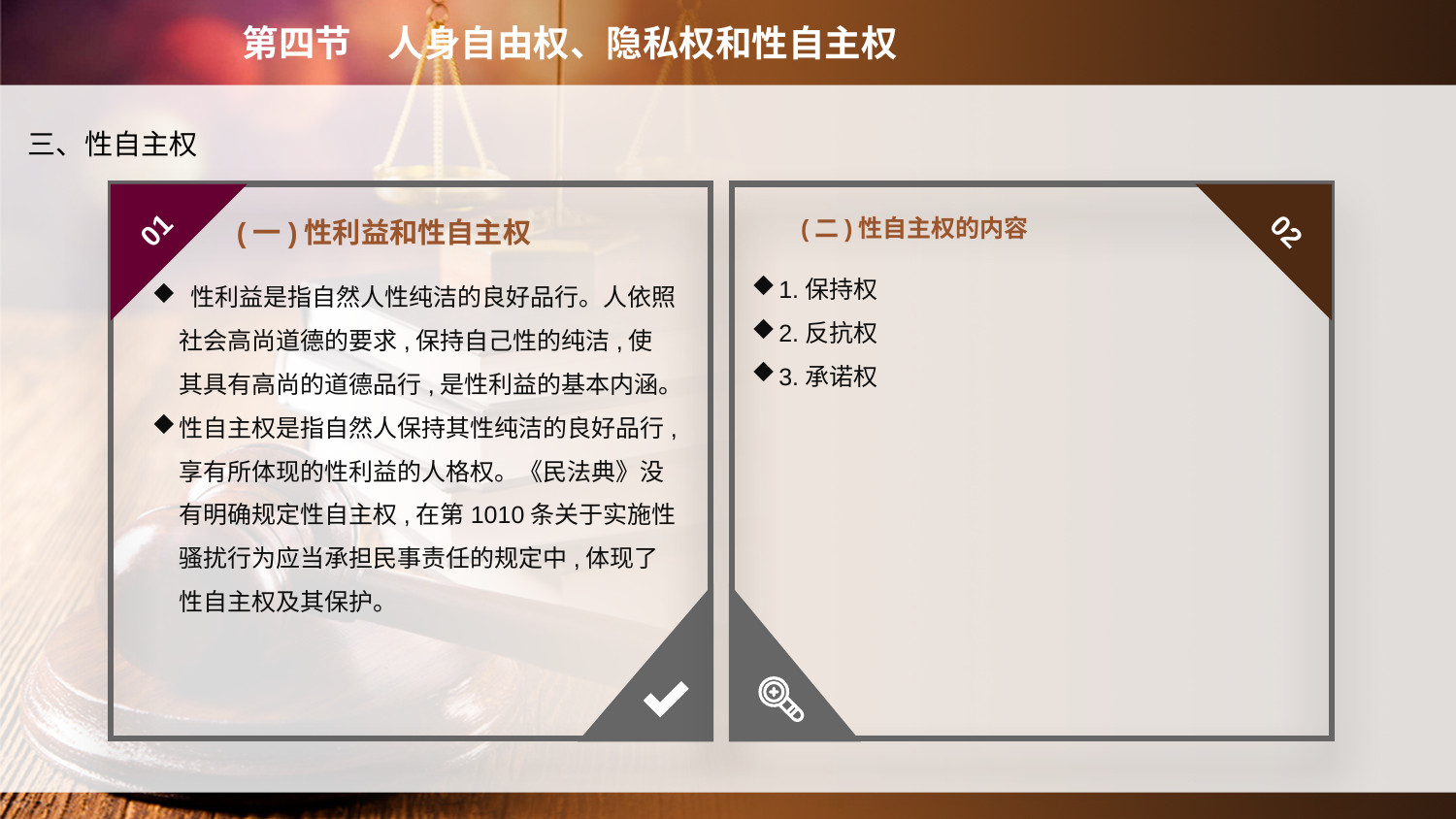

第四节　人身自由权、隐私权和性自主权
三、性自主权

(二)性自主权的内容
01
02
(一)性利益和性自主权
1.保持权
2.反抗权
3.承诺权

 性利益是指自然人性纯洁的良好品行。人依照社会高尚道德的要求,保持自己性的纯洁,使其具有高尚的道德品行,是性利益的基本内涵。
性自主权是指自然人保持其性纯洁的良好品行,享有所体现的性利益的人格权。《民法典》没有明确规定性自主权,在第1010条关于实施性骚扰行为应当承担民事责任的规定中,体现了性自主权及其保护。